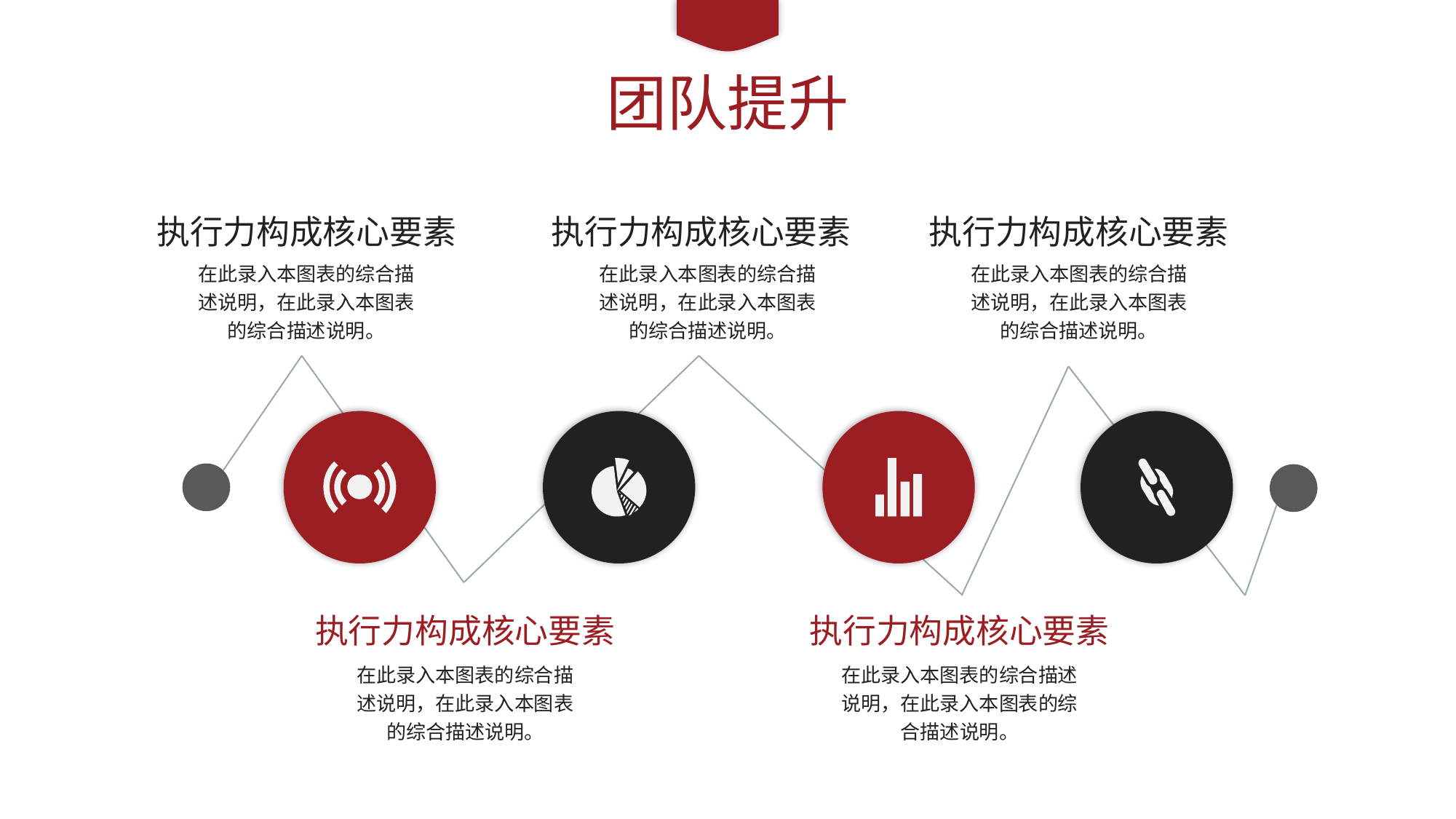

团队提升
执行力构成核心要素
执行力构成核心要素
执行力构成核心要素
在此录入本图表的综合描述说明，在此录入本图表的综合描述说明。
在此录入本图表的综合描述说明，在此录入本图表的综合描述说明。
在此录入本图表的综合描述说明，在此录入本图表的综合描述说明。

执行力构成核心要素
执行力构成核心要素
在此录入本图表的综合描述说明，在此录入本图表的综合描述说明。
在此录入本图表的综合描述说明，在此录入本图表的综合描述说明。